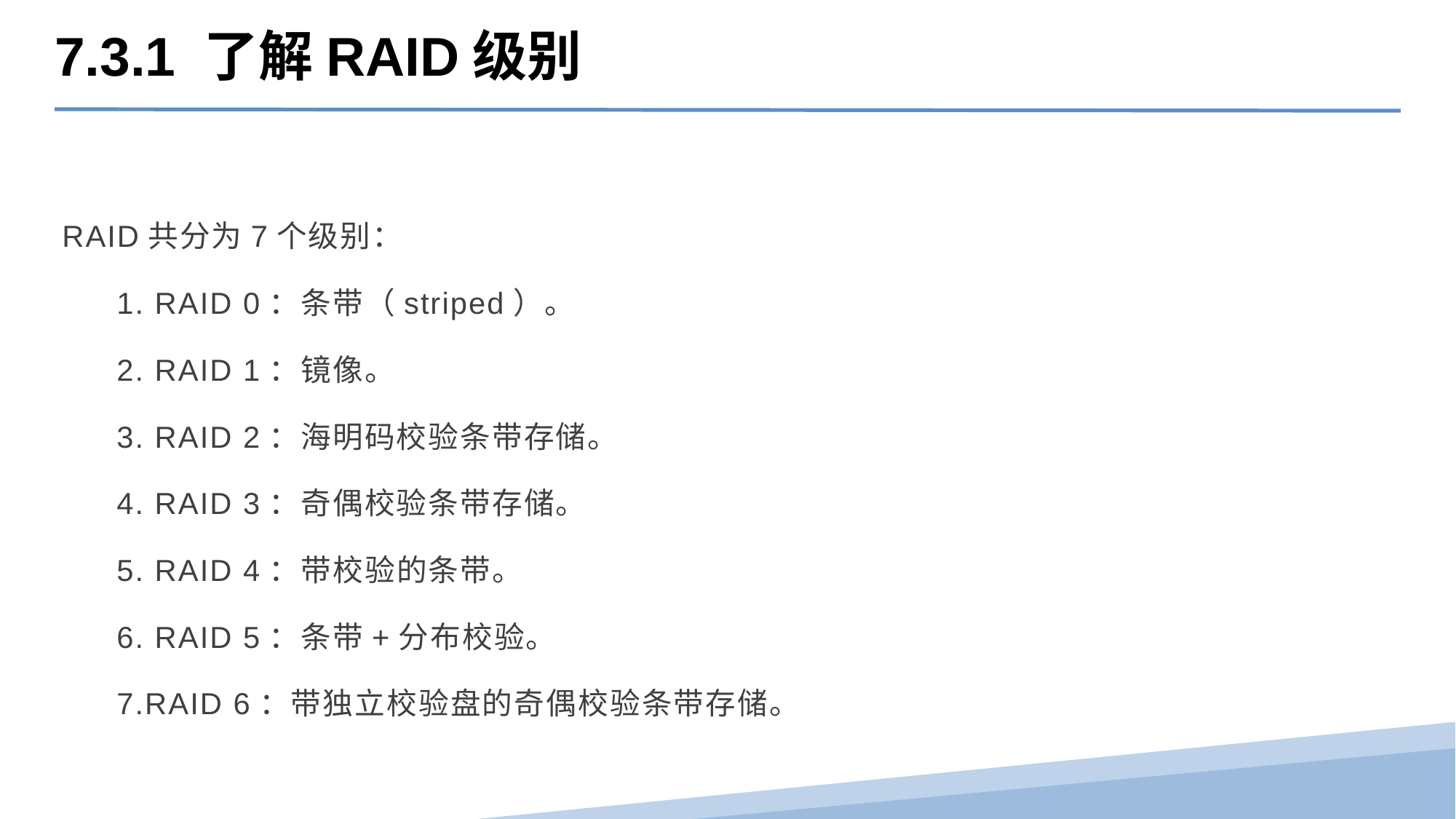

7.3.1 了解RAID级别
RAID共分为7个级别：
1. RAID 0：条带（striped）。
2. RAID 1：镜像。
3. RAID 2：海明码校验条带存储。
4. RAID 3：奇偶校验条带存储。
5. RAID 4：带校验的条带。
6. RAID 5：条带+分布校验。
7.RAID 6：带独立校验盘的奇偶校验条带存储。